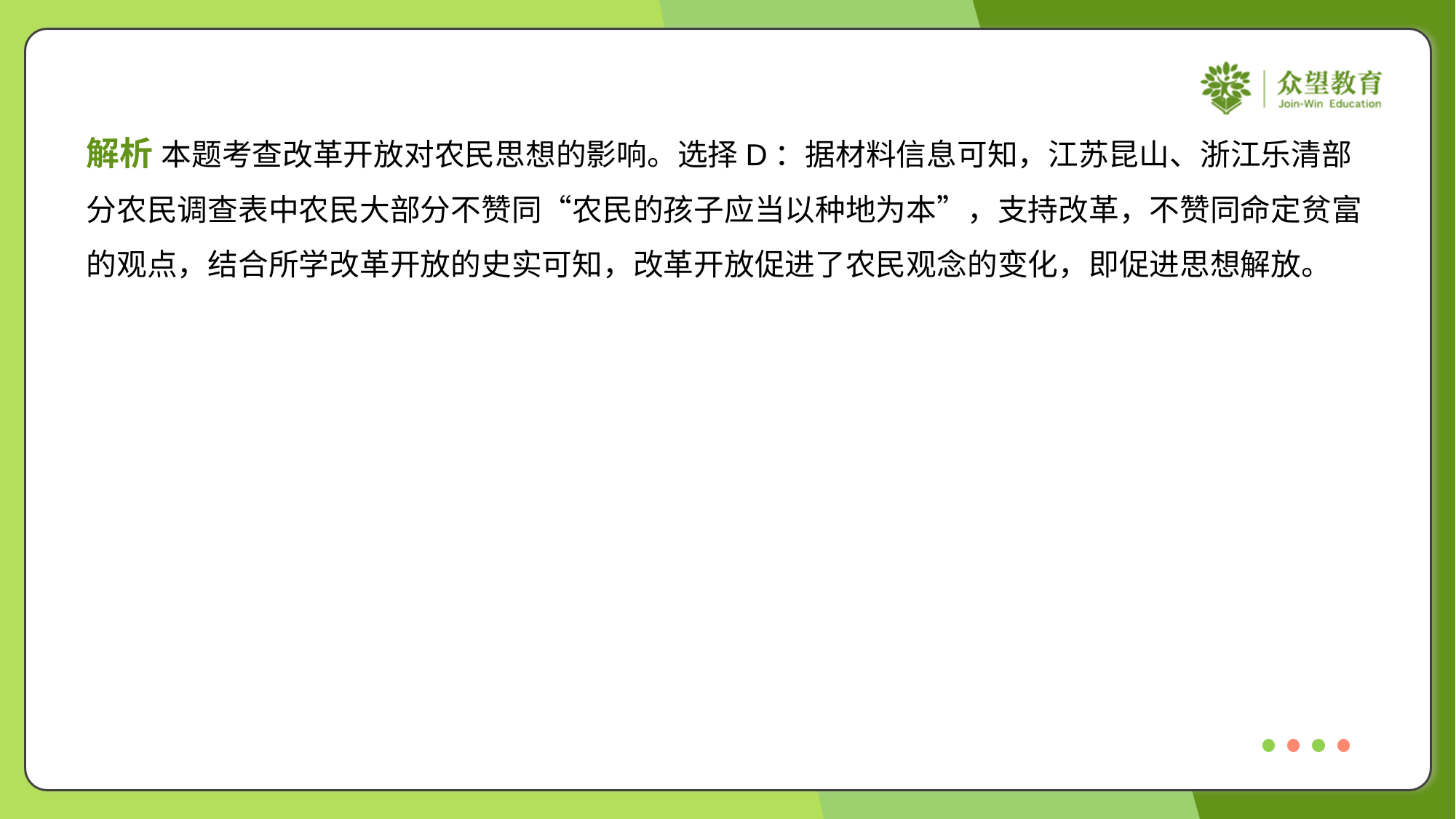

解析 本题考查改革开放对农民思想的影响。选择D：据材料信息可知，江苏昆山、浙江乐清部
分农民调查表中农民大部分不赞同“农民的孩子应当以种地为本”，支持改革，不赞同命定贫富
的观点，结合所学改革开放的史实可知，改革开放促进了农民观念的变化，即促进思想解放。